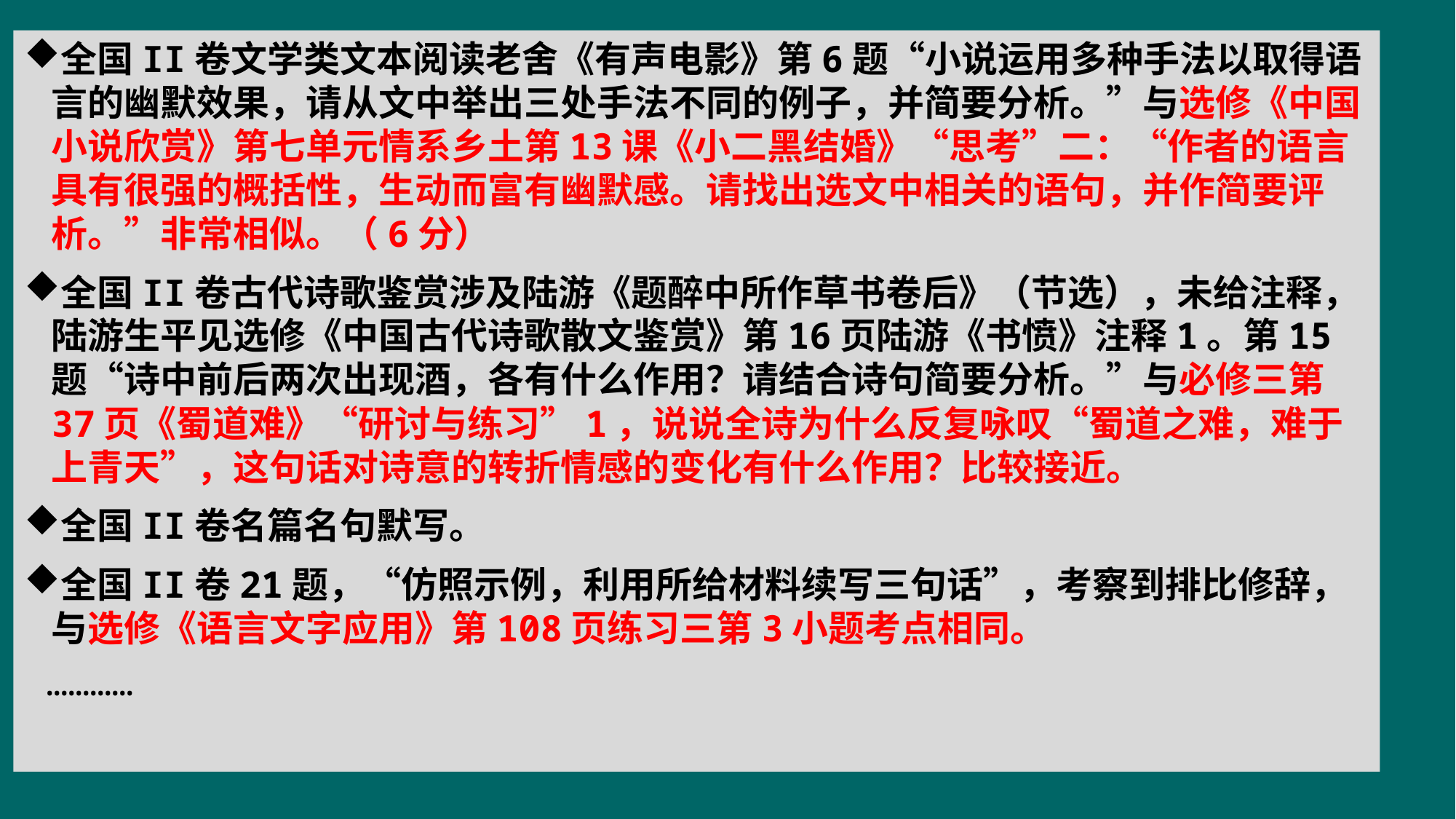

全国II卷文学类文本阅读老舍《有声电影》第6题“小说运用多种手法以取得语言的幽默效果，请从文中举出三处手法不同的例子，并简要分析。”与选修《中国小说欣赏》第七单元情系乡土第13课《小二黑结婚》“思考”二：“作者的语言具有很强的概括性，生动而富有幽默感。请找出选文中相关的语句，并作简要评析。”非常相似。（6分）
全国II卷古代诗歌鉴赏涉及陆游《题醉中所作草书卷后》（节选），未给注释，陆游生平见选修《中国古代诗歌散文鉴赏》第16页陆游《书愤》注释1。第15题“诗中前后两次出现酒，各有什么作用？请结合诗句简要分析。”与必修三第37页《蜀道难》“研讨与练习”1，说说全诗为什么反复咏叹“蜀道之难，难于上青天”，这句话对诗意的转折情感的变化有什么作用？比较接近。
全国II卷名篇名句默写。
全国II卷21题，“仿照示例，利用所给材料续写三句话”，考察到排比修辞，与选修《语言文字应用》第108页练习三第3小题考点相同。
 …………